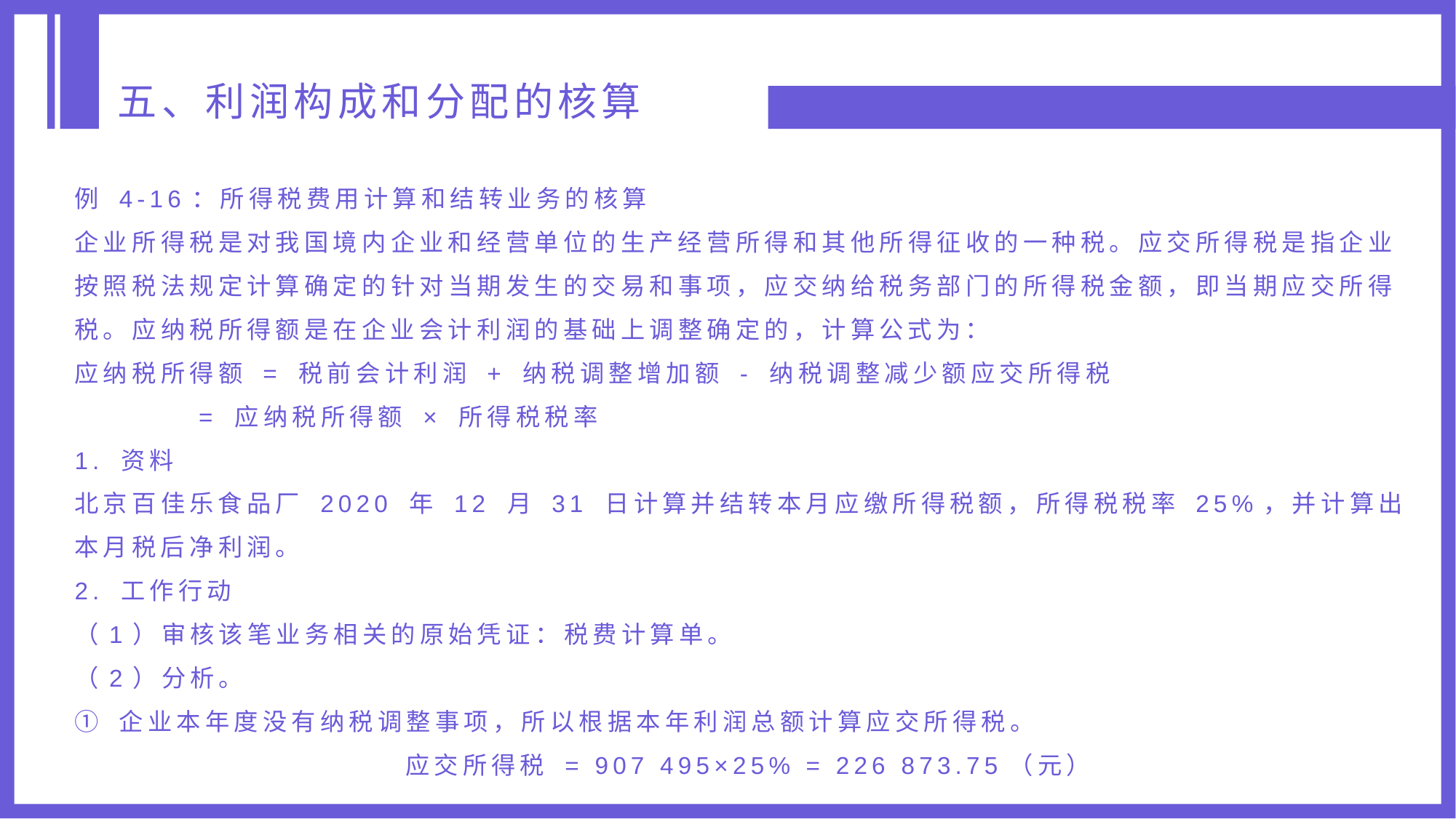

五、利润构成和分配的核算
例 4-16：所得税费用计算和结转业务的核算
企业所得税是对我国境内企业和经营单位的生产经营所得和其他所得征收的一种税。应交所得税是指企业按照税法规定计算确定的针对当期发生的交易和事项，应交纳给税务部门的所得税金额，即当期应交所得税。应纳税所得额是在企业会计利润的基础上调整确定的，计算公式为：
应纳税所得额 = 税前会计利润 + 纳税调整增加额 - 纳税调整减少额应交所得税
           = 应纳税所得额 × 所得税税率
1. 资料
北京百佳乐食品厂 2020 年 12 月 31 日计算并结转本月应缴所得税额，所得税税率 25%，并计算出本月税后净利润。
2. 工作行动
（1）审核该笔业务相关的原始凭证：税费计算单。
（2）分析。
① 企业本年度没有纳税调整事项，所以根据本年利润总额计算应交所得税。
应交所得税 = 907 495×25% = 226 873.75（元）